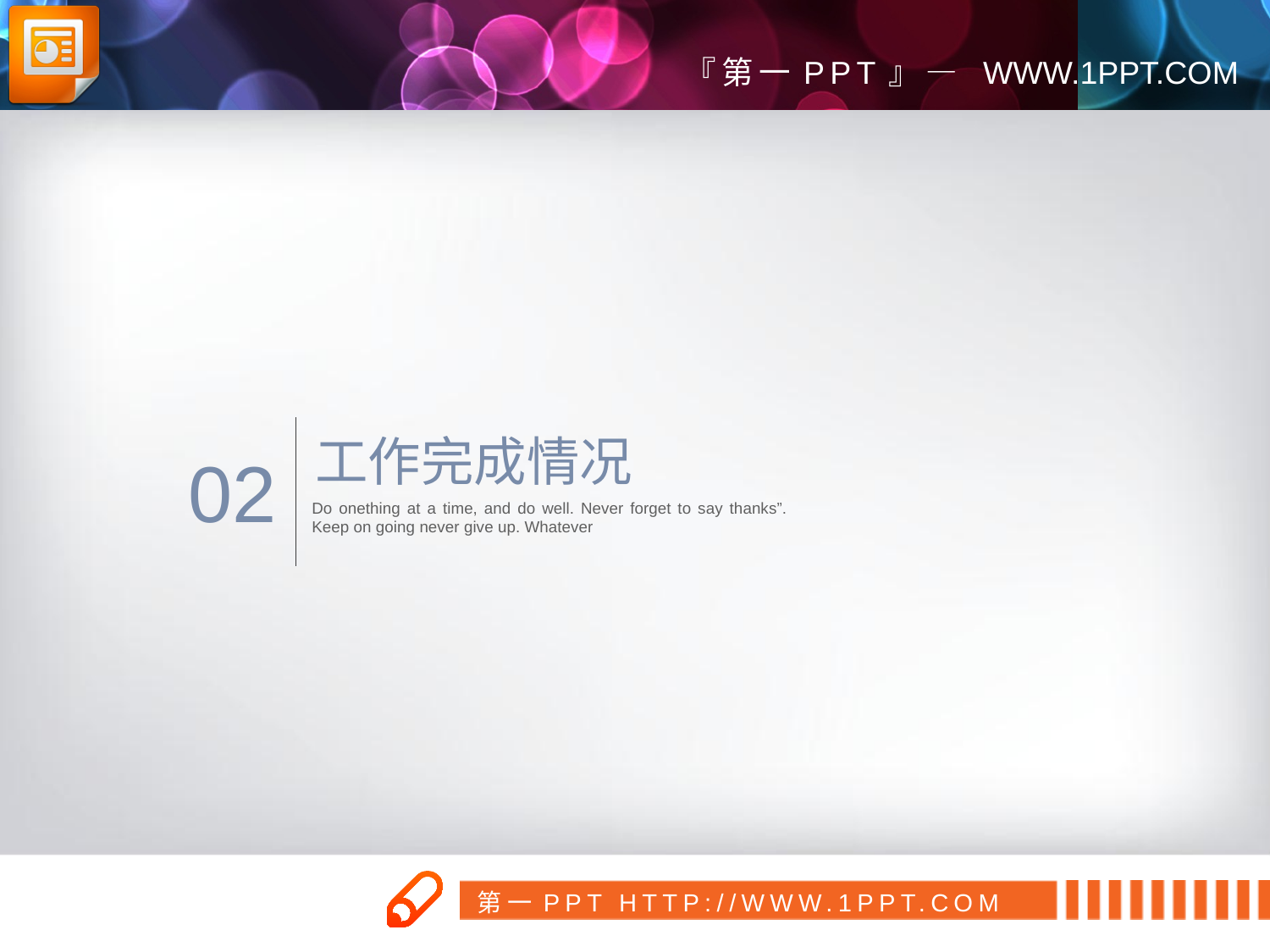

工作完成情况
02
Do onething at a time, and do well. Never forget to say thanks”. Keep on going never give up. Whatever